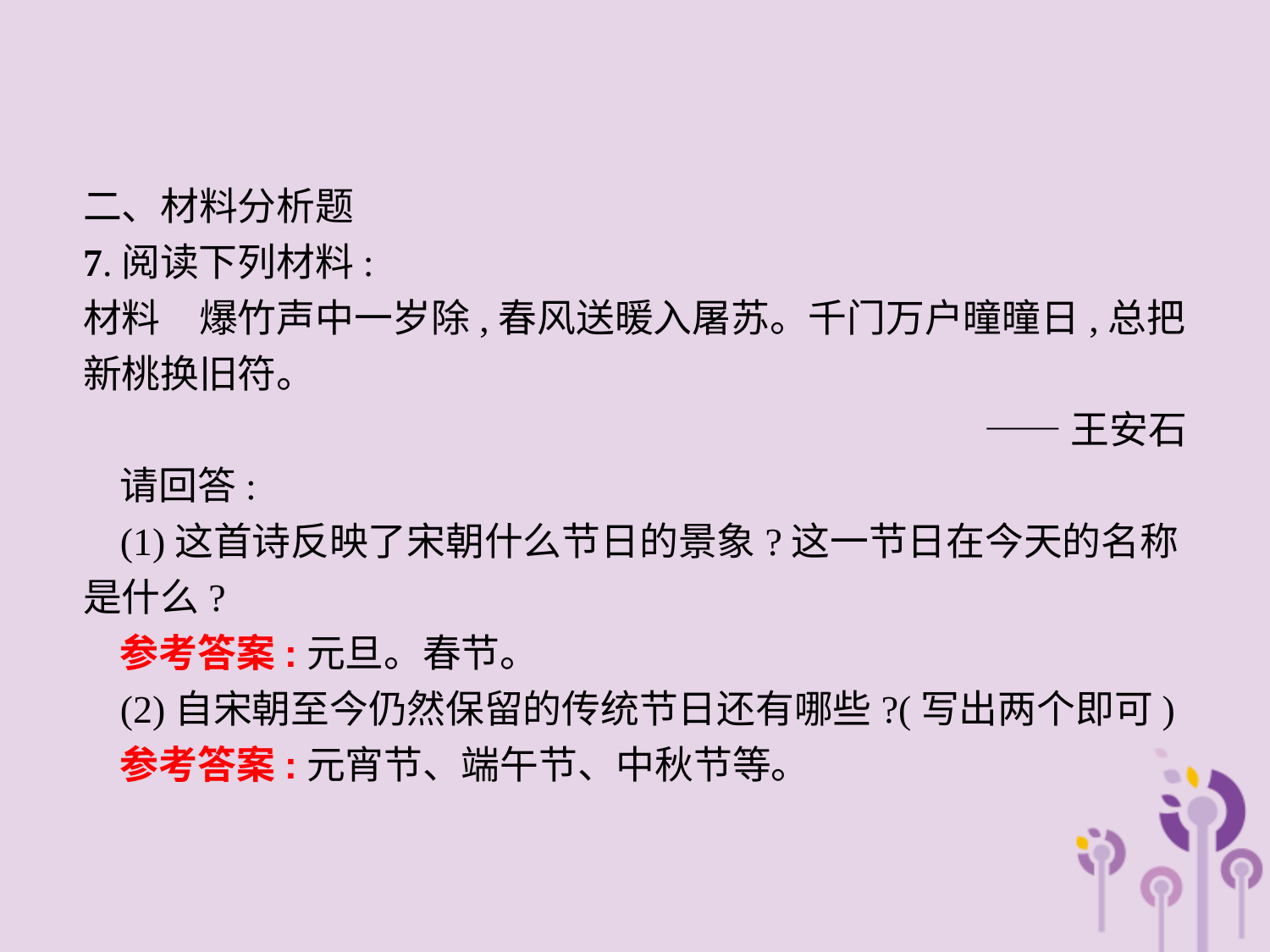

二、材料分析题
7.阅读下列材料:
材料　爆竹声中一岁除,春风送暖入屠苏。千门万户曈曈日,总把新桃换旧符。
——王安石
请回答:
(1)这首诗反映了宋朝什么节日的景象?这一节日在今天的名称是什么?
参考答案:元旦。春节。
(2)自宋朝至今仍然保留的传统节日还有哪些?(写出两个即可)
参考答案:元宵节、端午节、中秋节等。